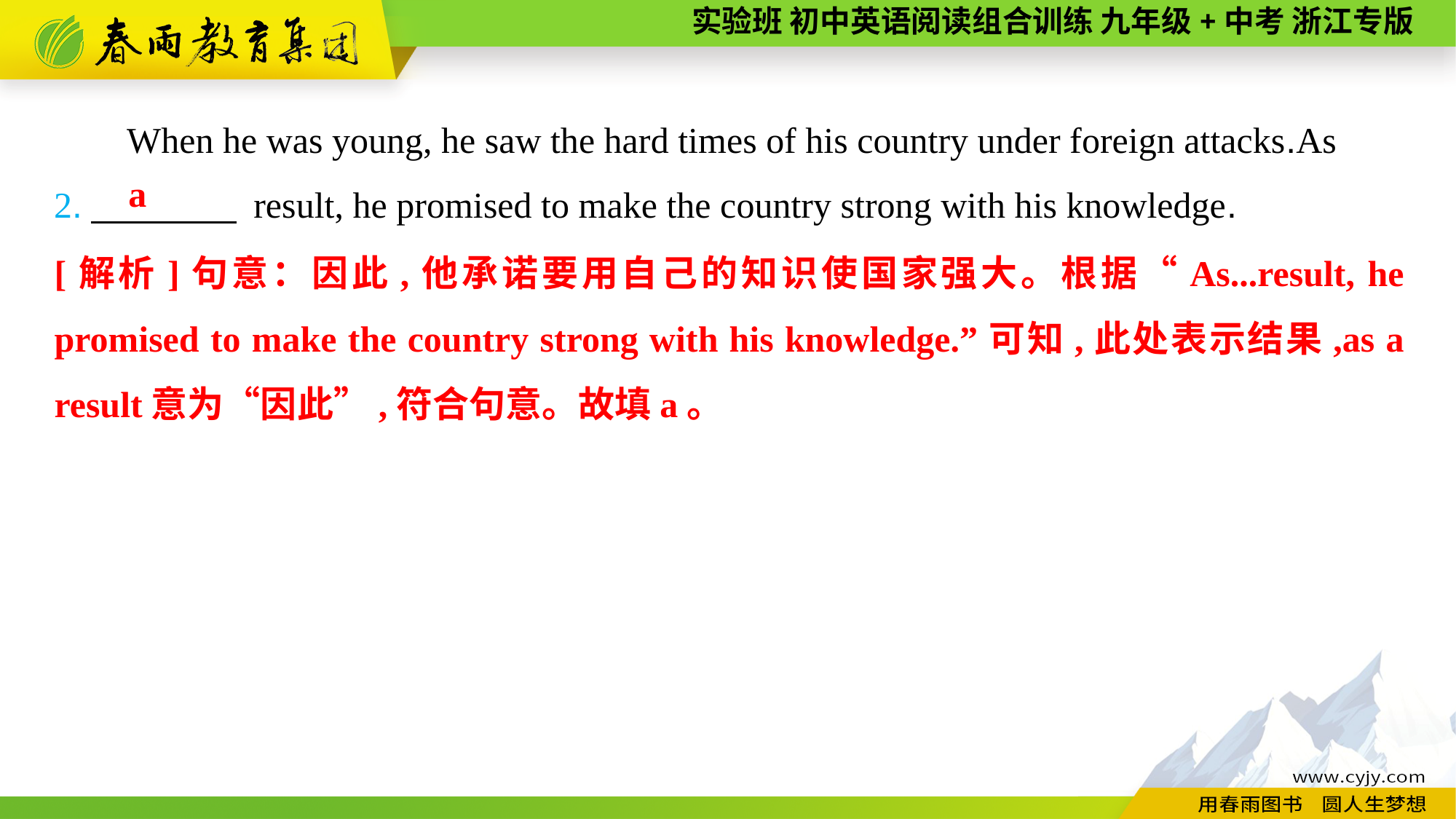

When he was young, he saw the hard times of his country under foreign attacks.As
2.　　　　 result, he promised to make the country strong with his knowledge.
a
[解析]句意：因此,他承诺要用自己的知识使国家强大。根据“As...result, he promised to make the country strong with his knowledge.”可知,此处表示结果,as a result意为“因此”,符合句意。故填a。